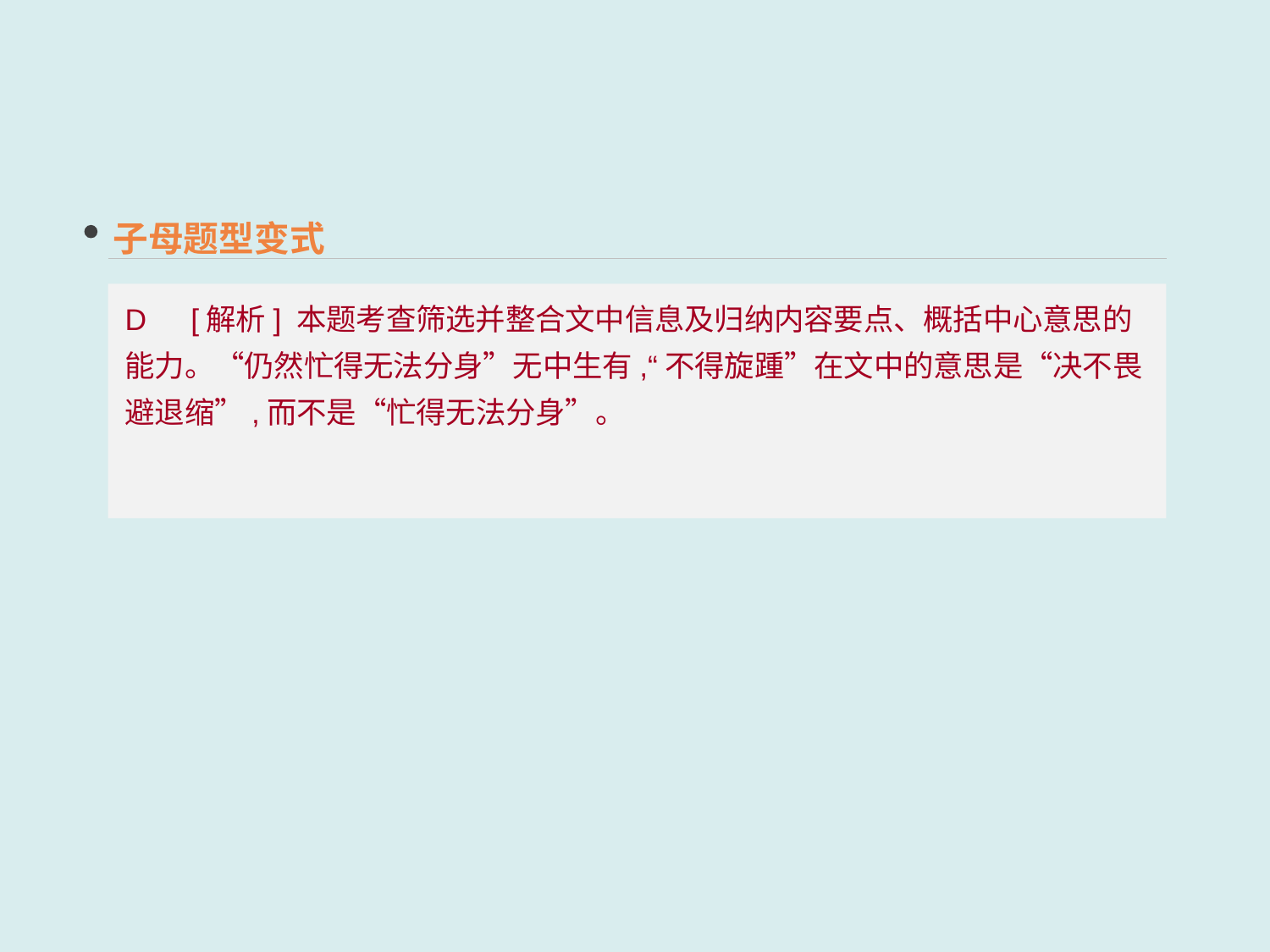

子母题型变式

D　[解析] 本题考查筛选并整合文中信息及归纳内容要点、概括中心意思的能力。“仍然忙得无法分身”无中生有,“不得旋踵”在文中的意思是“决不畏避退缩”,而不是“忙得无法分身”。